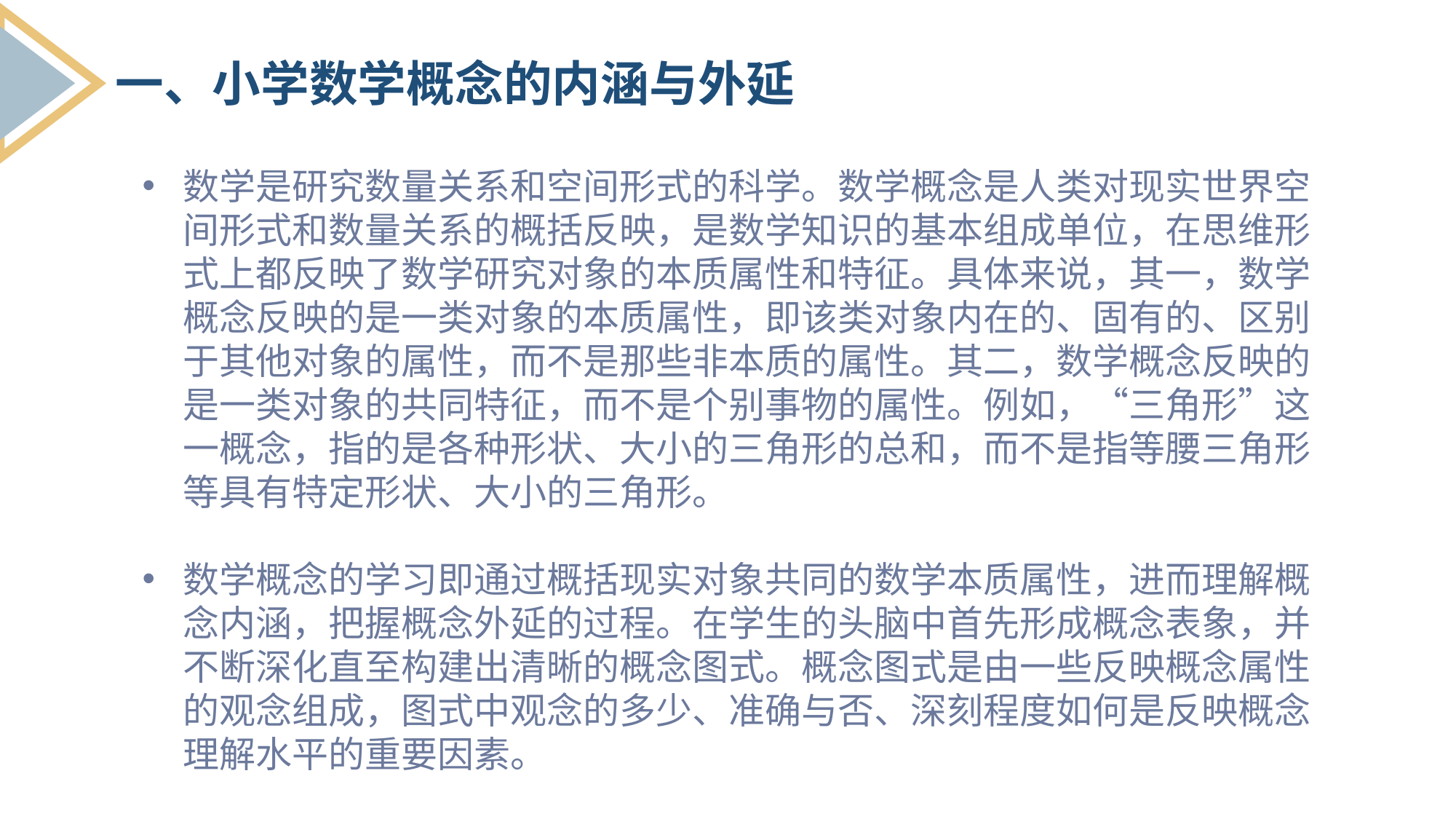

一、小学数学概念的内涵与外延
数学是研究数量关系和空间形式的科学。数学概念是人类对现实世界空间形式和数量关系的概括反映，是数学知识的基本组成单位，在思维形式上都反映了数学研究对象的本质属性和特征。具体来说，其一，数学概念反映的是一类对象的本质属性，即该类对象内在的、固有的、区别于其他对象的属性，而不是那些非本质的属性。其二，数学概念反映的是一类对象的共同特征，而不是个别事物的属性。例如，“三角形”这一概念，指的是各种形状、大小的三角形的总和，而不是指等腰三角形等具有特定形状、大小的三角形。

数学概念的学习即通过概括现实对象共同的数学本质属性，进而理解概念内涵，把握概念外延的过程。在学生的头脑中首先形成概念表象，并不断深化直至构建出清晰的概念图式。概念图式是由一些反映概念属性的观念组成，图式中观念的多少、准确与否、深刻程度如何是反映概念理解水平的重要因素。